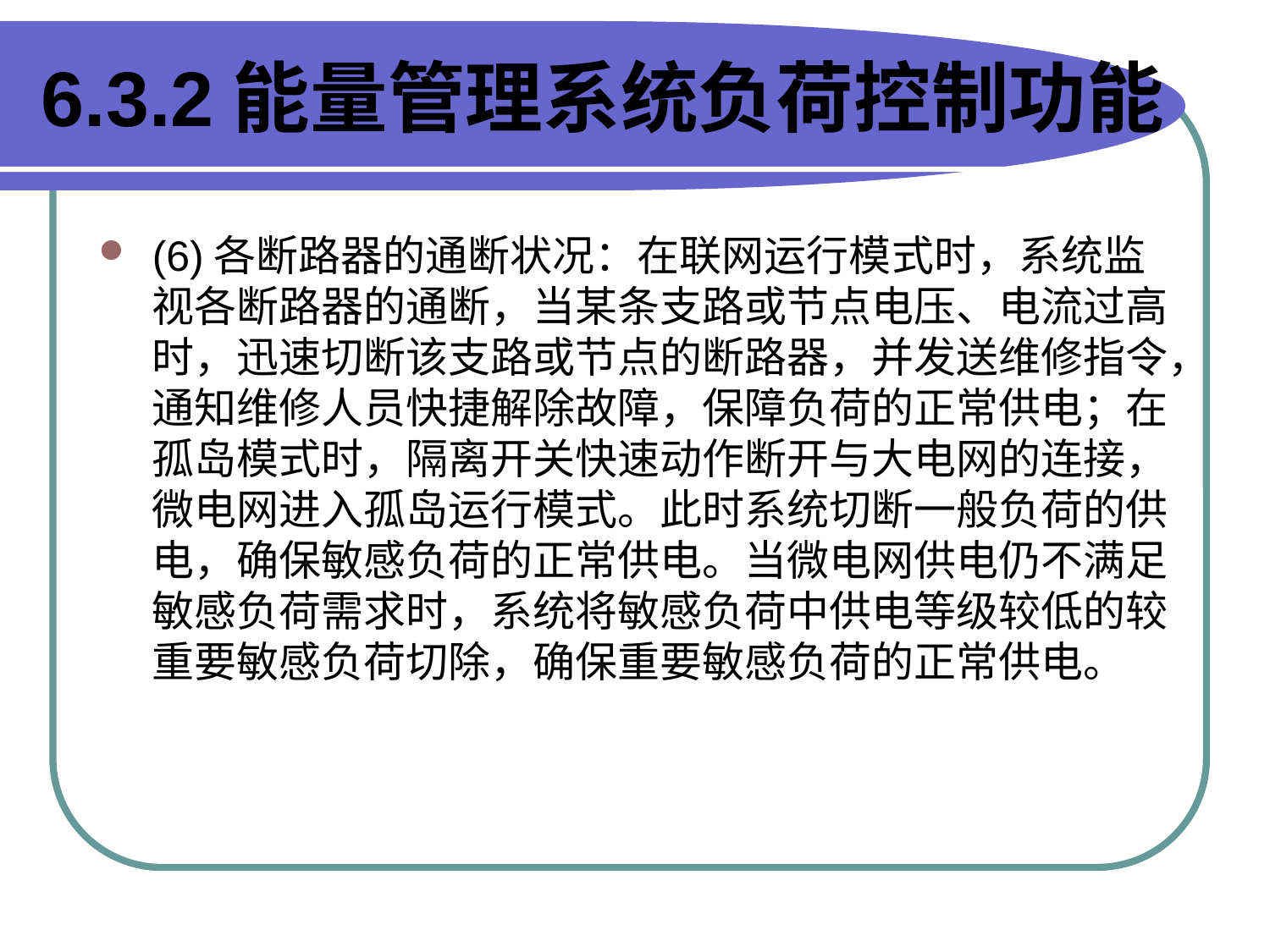

# 6.3.2能量管理系统负荷控制功能
(6)各断路器的通断状况：在联网运行模式时，系统监视各断路器的通断，当某条支路或节点电压、电流过高时，迅速切断该支路或节点的断路器，并发送维修指令，通知维修人员快捷解除故障，保障负荷的正常供电；在孤岛模式时，隔离开关快速动作断开与大电网的连接，微电网进入孤岛运行模式。此时系统切断一般负荷的供电，确保敏感负荷的正常供电。当微电网供电仍不满足敏感负荷需求时，系统将敏感负荷中供电等级较低的较重要敏感负荷切除，确保重要敏感负荷的正常供电。

122